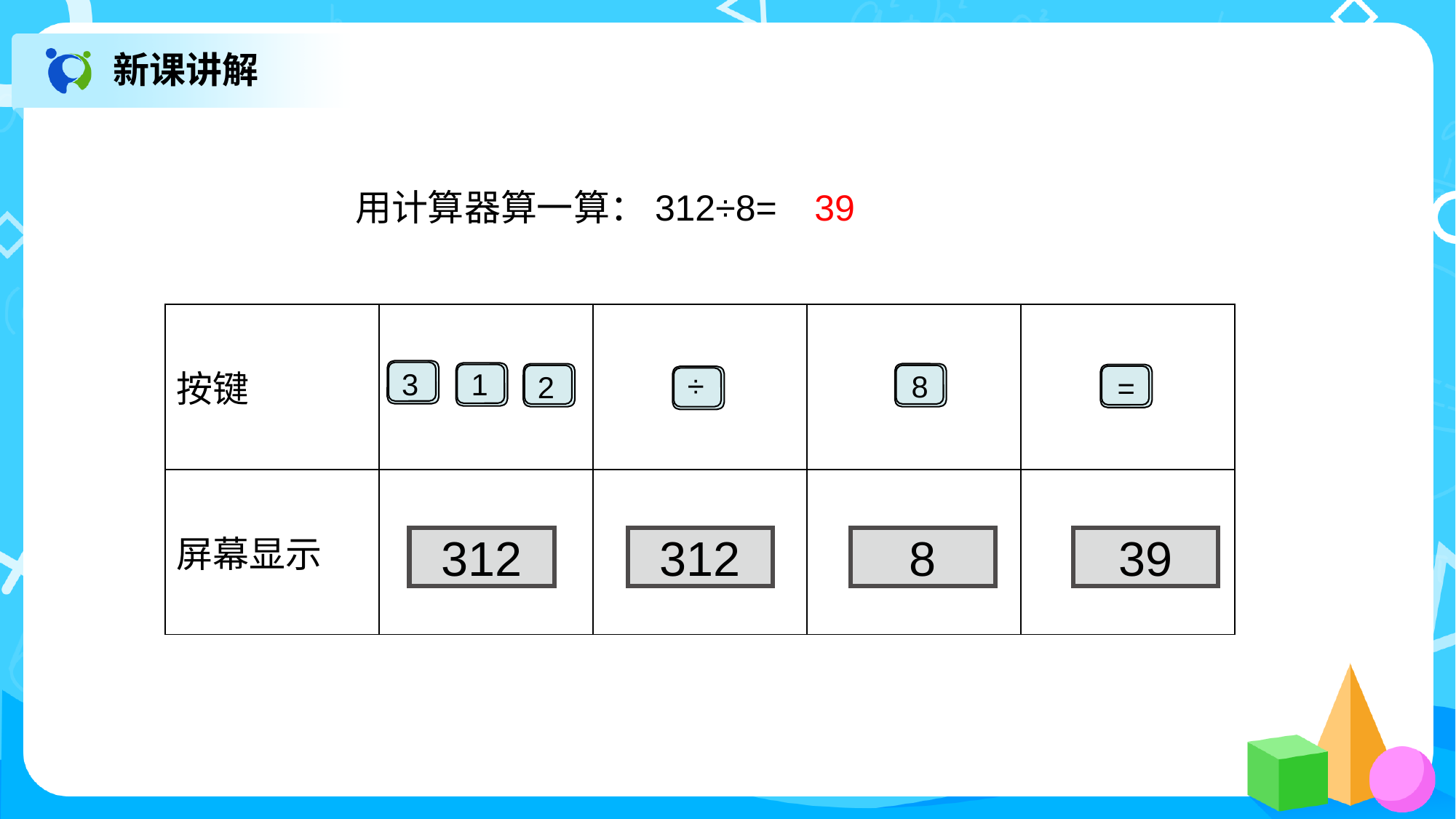

新课讲解
用计算器算一算：312÷8=
39
| 按键 |  |  |  |  |
| --- | --- | --- | --- | --- |
| 屏幕显示 |  |  |  |  |
3

1

÷

8

2

=

8
39
312
312